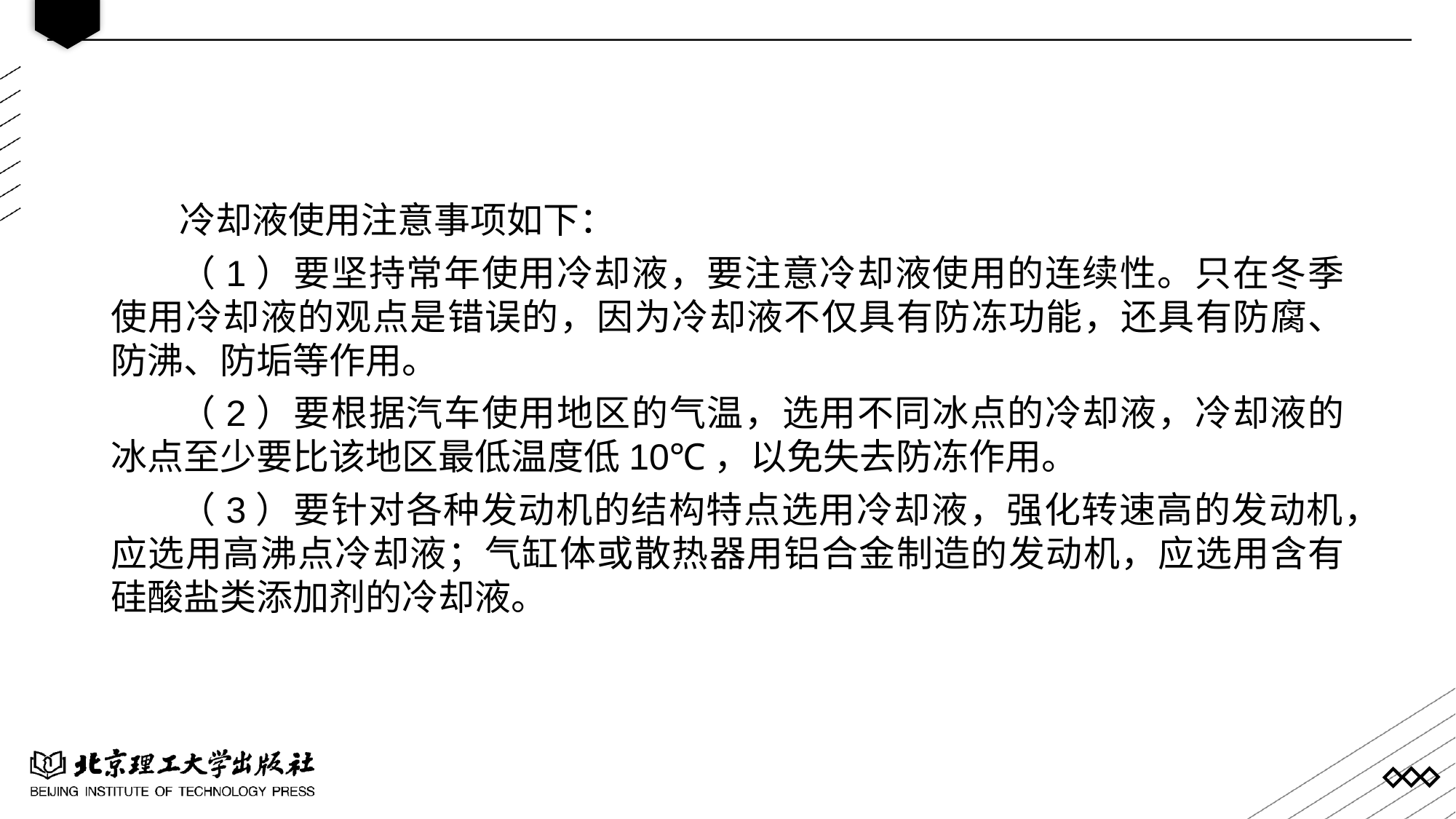

冷却液使用注意事项如下：
（1）要坚持常年使用冷却液，要注意冷却液使用的连续性。只在冬季使用冷却液的观点是错误的，因为冷却液不仅具有防冻功能，还具有防腐、防沸、防垢等作用。
（2）要根据汽车使用地区的气温，选用不同冰点的冷却液，冷却液的冰点至少要比该地区最低温度低10℃，以免失去防冻作用。
（3）要针对各种发动机的结构特点选用冷却液，强化转速高的发动机，应选用高沸点冷却液；气缸体或散热器用铝合金制造的发动机，应选用含有硅酸盐类添加剂的冷却液。